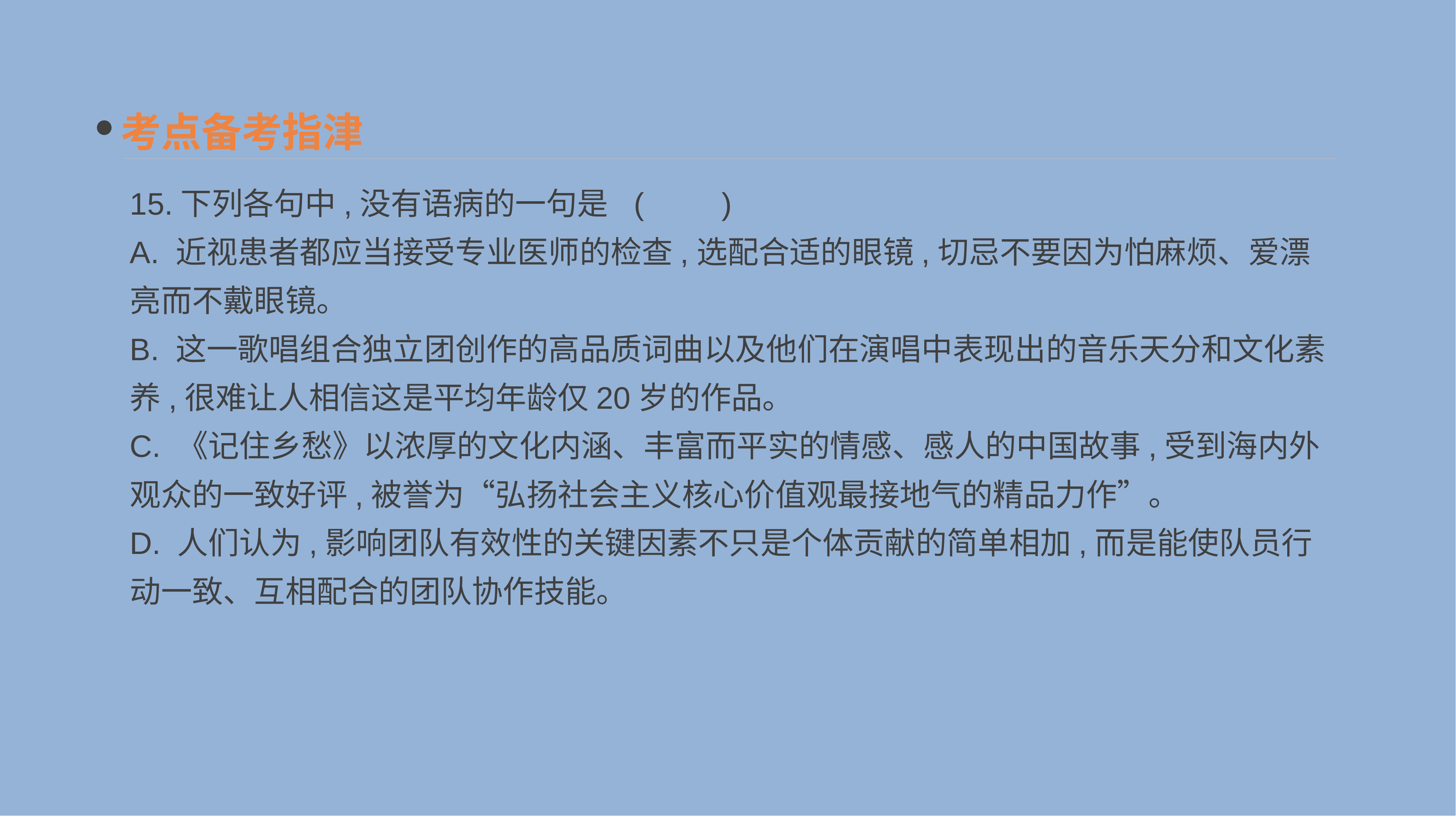

考点备考指津

15.下列各句中,没有语病的一句是 	(　　)
A. 近视患者都应当接受专业医师的检查,选配合适的眼镜,切忌不要因为怕麻烦、爱漂亮而不戴眼镜。
B. 这一歌唱组合独立团创作的高品质词曲以及他们在演唱中表现出的音乐天分和文化素养,很难让人相信这是平均年龄仅20岁的作品。
C. 《记住乡愁》以浓厚的文化内涵、丰富而平实的情感、感人的中国故事,受到海内外观众的一致好评,被誉为“弘扬社会主义核心价值观最接地气的精品力作”。
D. 人们认为,影响团队有效性的关键因素不只是个体贡献的简单相加,而是能使队员行动一致、互相配合的团队协作技能。